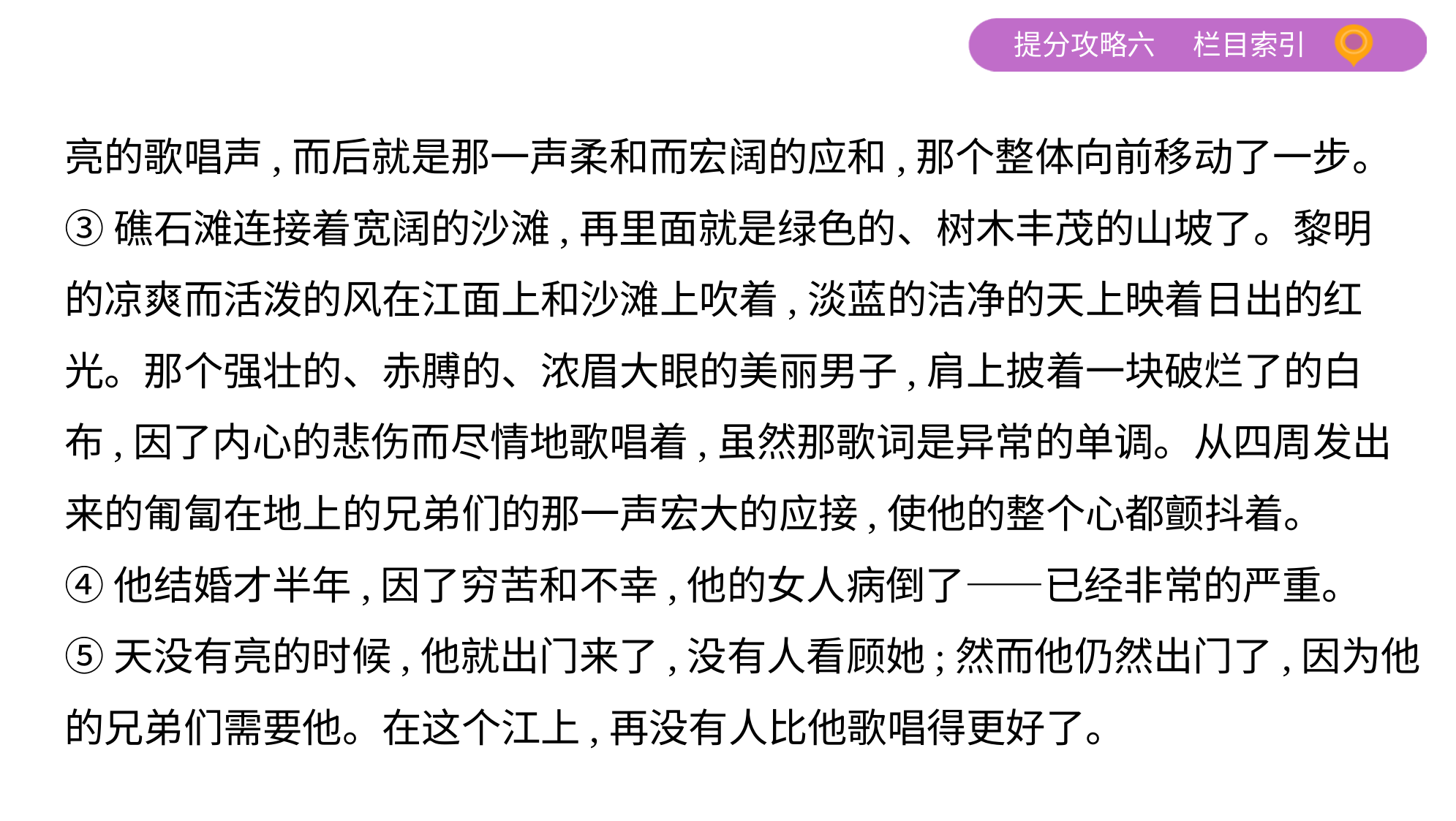

亮的歌唱声,而后就是那一声柔和而宏阔的应和,那个整体向前移动了一步。
③礁石滩连接着宽阔的沙滩,再里面就是绿色的、树木丰茂的山坡了。黎明
的凉爽而活泼的风在江面上和沙滩上吹着,淡蓝的洁净的天上映着日出的红
光。那个强壮的、赤膊的、浓眉大眼的美丽男子,肩上披着一块破烂了的白
布,因了内心的悲伤而尽情地歌唱着,虽然那歌词是异常的单调。从四周发出
来的匍匐在地上的兄弟们的那一声宏大的应接,使他的整个心都颤抖着。
④他结婚才半年,因了穷苦和不幸,他的女人病倒了——已经非常的严重。
⑤天没有亮的时候,他就出门来了,没有人看顾她;然而他仍然出门了,因为他
的兄弟们需要他。在这个江上,再没有人比他歌唱得更好了。